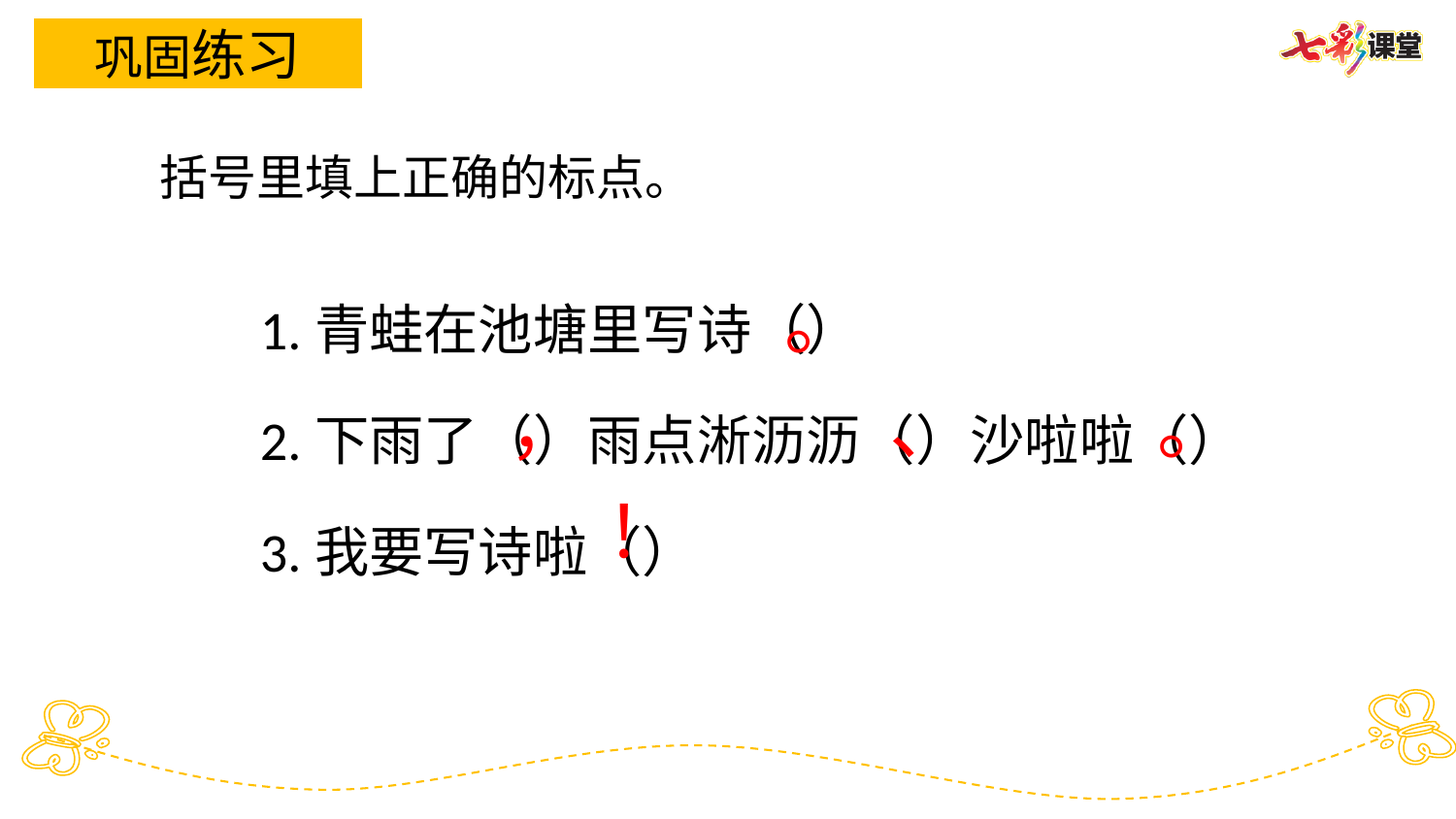

巩固练习
括号里填上正确的标点。
1.青蛙在池塘里写诗（）
2.下雨了（）雨点淅沥沥（）沙啦啦（）
3.我要写诗啦（）
                                 。
                ，                   、            。
                      ！